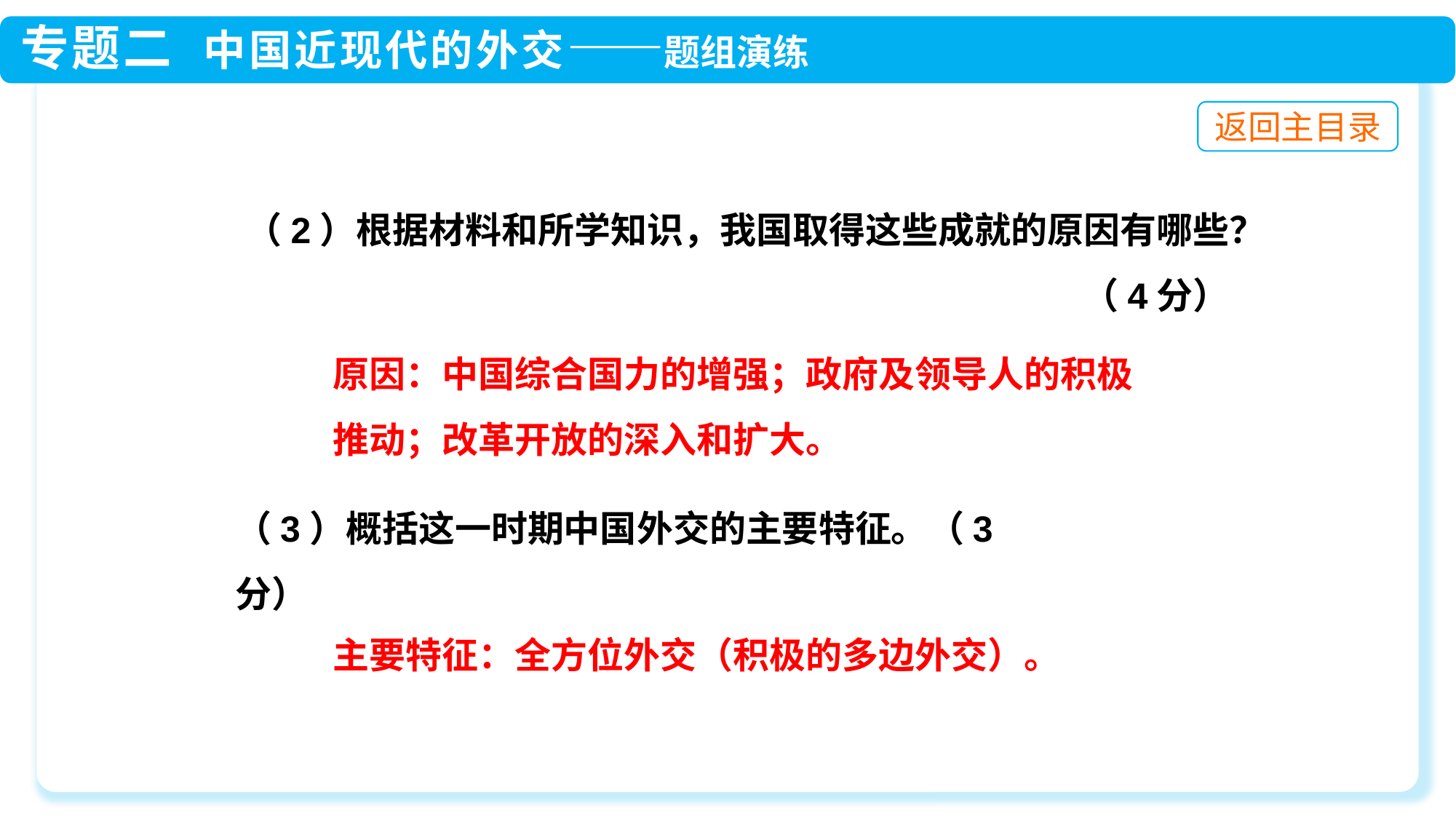

（2）根据材料和所学知识，我国取得这些成就的原因有哪些？ （4分）
原因：中国综合国力的增强；政府及领导人的积极推动；改革开放的深入和扩大。
（3）概括这一时期中国外交的主要特征。（3分）
主要特征：全方位外交（积极的多边外交）。